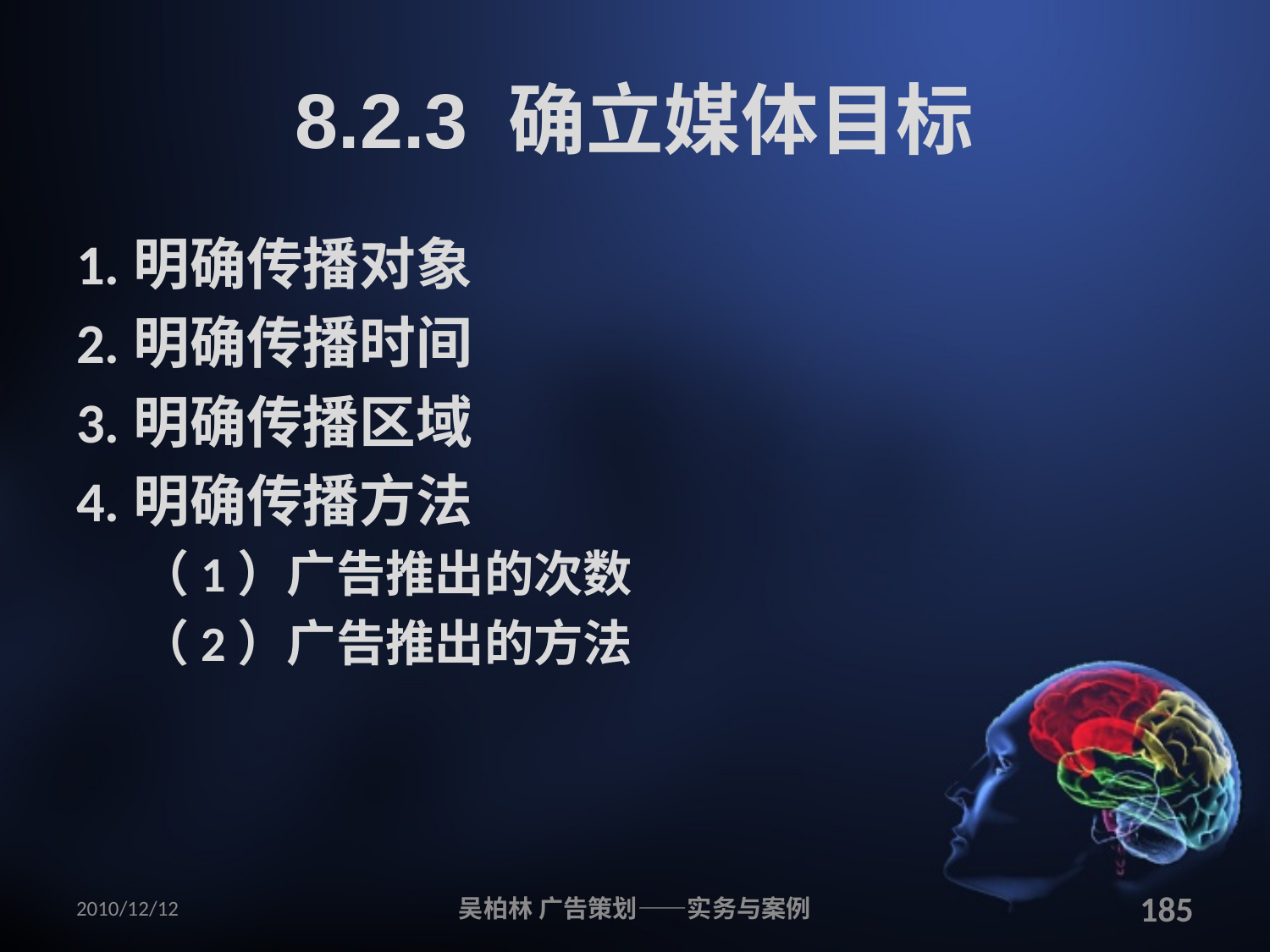

# 8.2.3 确立媒体目标
1.明确传播对象
2.明确传播时间
3.明确传播区域
4.明确传播方法
（1）广告推出的次数
（2）广告推出的方法
2010/12/12
吴柏林 广告策划——实务与案例
185